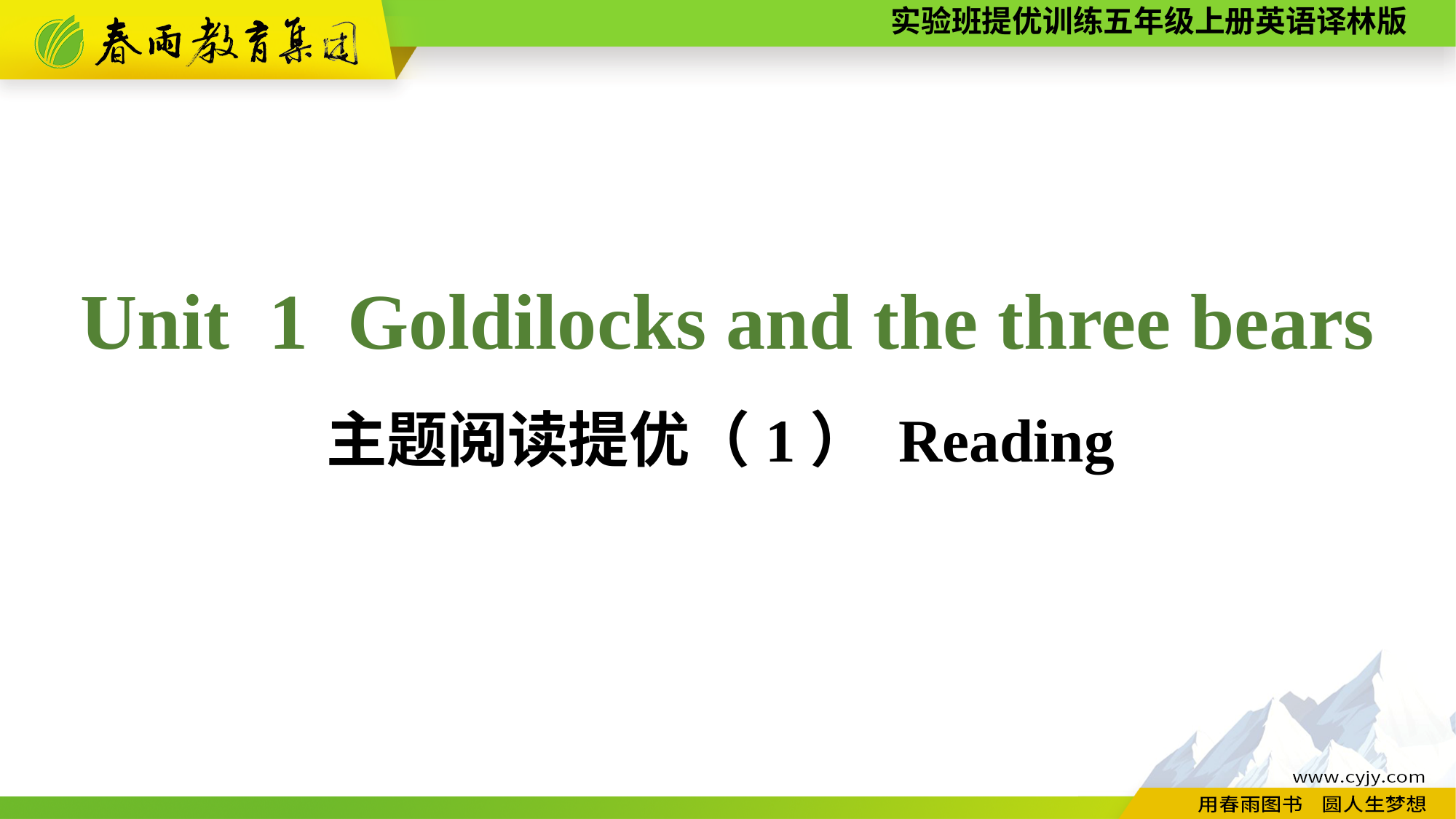

Unit  1  Goldilocks and the three bears
主题阅读提优（1） Reading